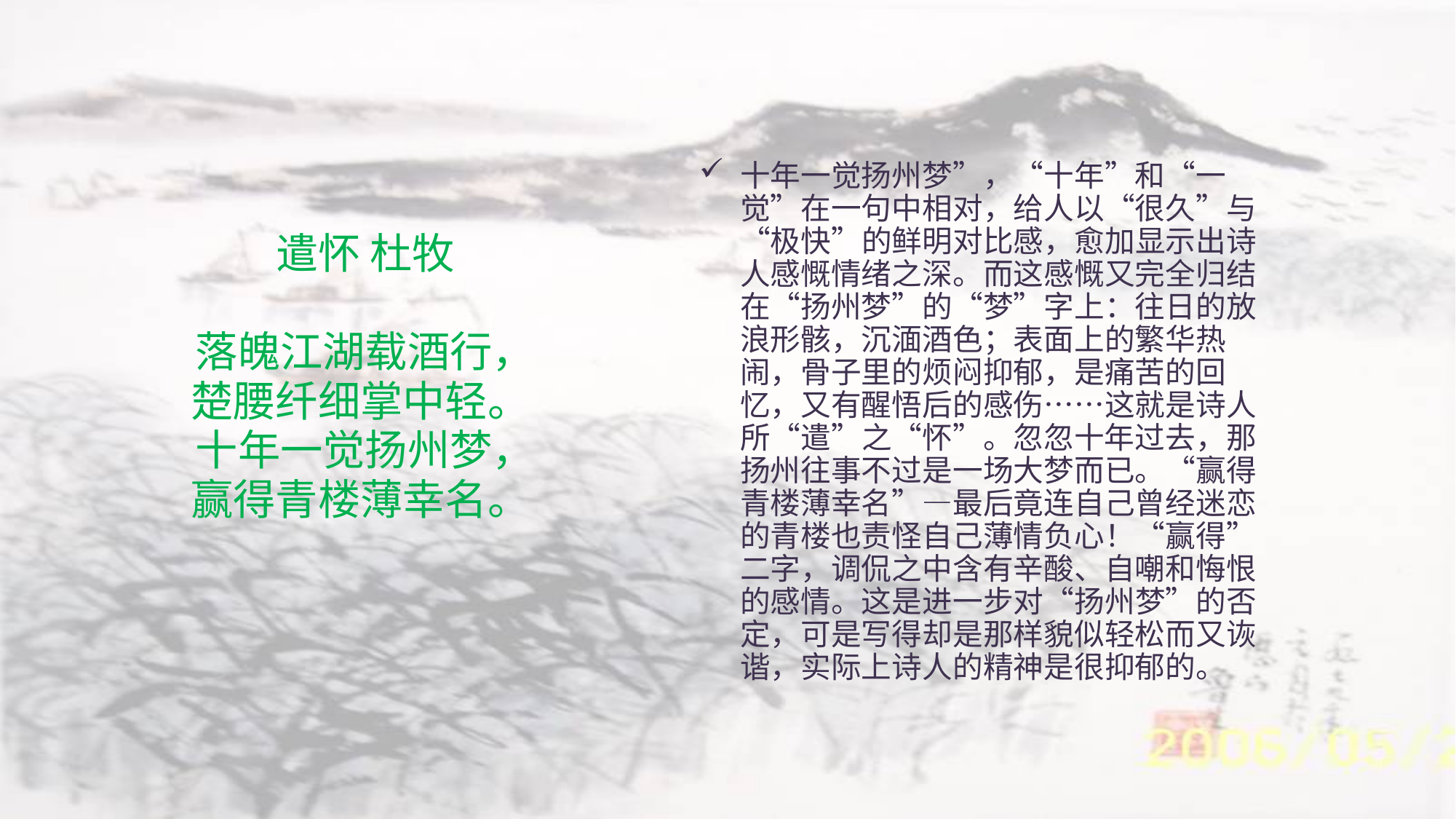

遣怀 杜牧

落魄江湖载酒行，
楚腰纤细掌中轻。
十年一觉扬州梦，
赢得青楼薄幸名。

十年一觉扬州梦”，“十年”和“一觉”在一句中相对，给人以“很久”与“极快”的鲜明对比感，愈加显示出诗人感慨情绪之深。而这感慨又完全归结在“扬州梦”的“梦”字上：往日的放浪形骸，沉湎酒色；表面上的繁华热闹，骨子里的烦闷抑郁，是痛苦的回忆，又有醒悟后的感伤……这就是诗人所“遣”之“怀”。忽忽十年过去，那扬州往事不过是一场大梦而已。“赢得青楼薄幸名”—最后竟连自己曾经迷恋的青楼也责怪自己薄情负心！“赢得”二字，调侃之中含有辛酸、自嘲和悔恨的感情。这是进一步对“扬州梦”的否定，可是写得却是那样貌似轻松而又诙谐，实际上诗人的精神是很抑郁的。